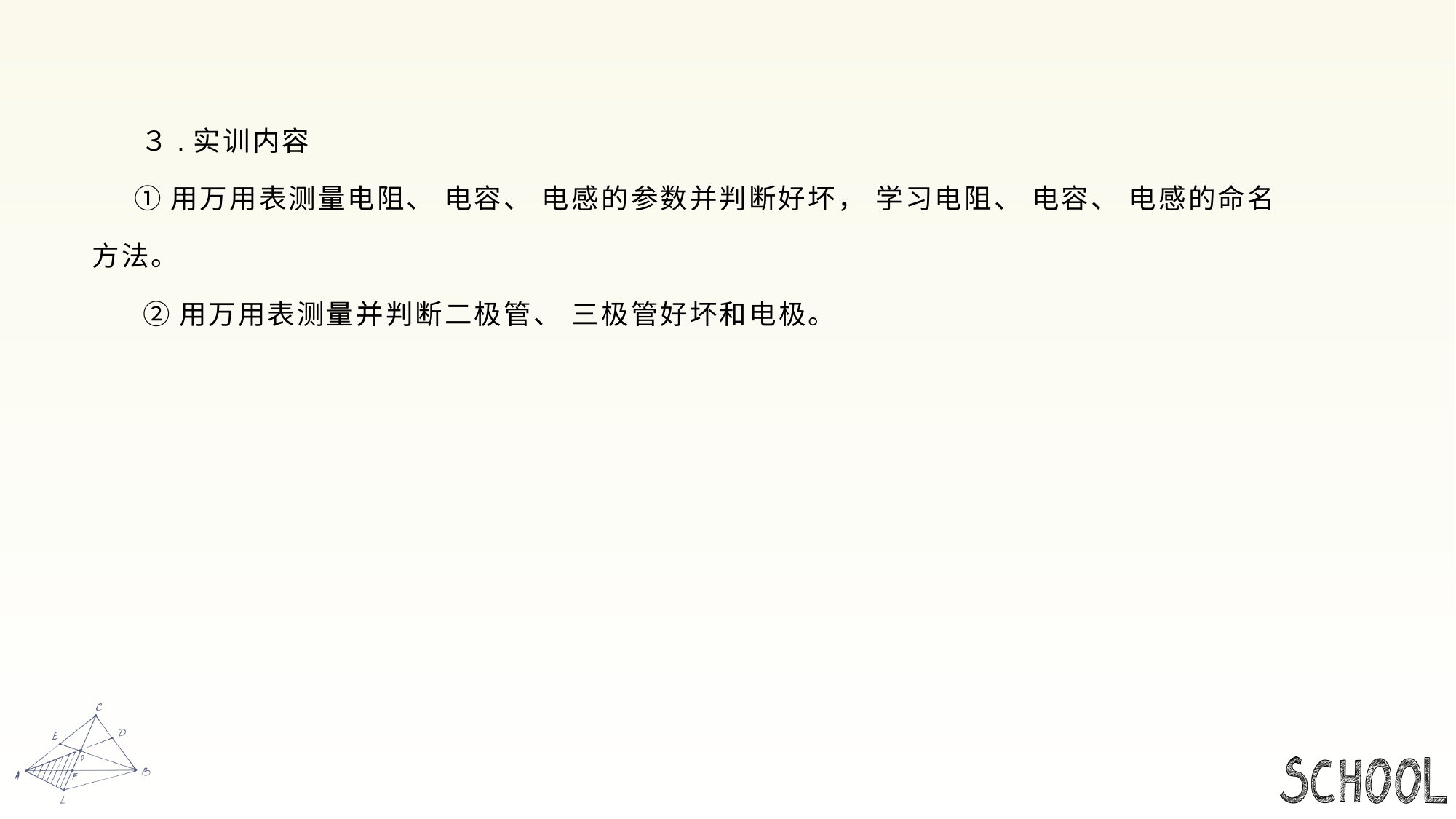

#
     ３.实训内容
     ①用万用表测量电阻、 电容、 电感的参数并判断好坏， 学习电阻、 电容、 电感的命名
方法。
      ②用万用表测量并判断二极管、 三极管好坏和电极。